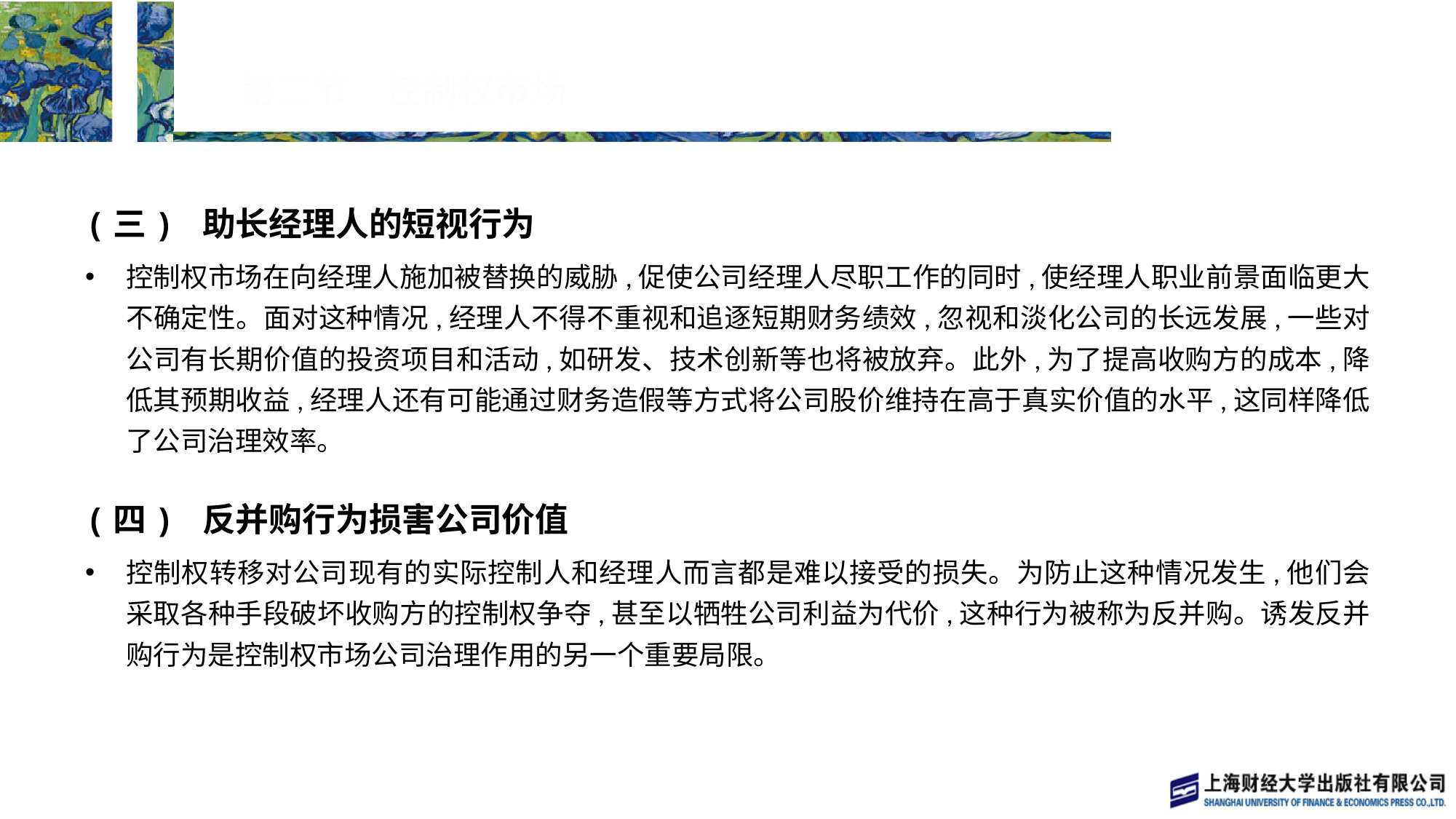

# 第二节　控制权市场
(三) 助长经理人的短视行为
控制权市场在向经理人施加被替换的威胁,促使公司经理人尽职工作的同时,使经理人职业前景面临更大不确定性。面对这种情况,经理人不得不重视和追逐短期财务绩效,忽视和淡化公司的长远发展,一些对公司有长期价值的投资项目和活动,如研发、技术创新等也将被放弃。此外,为了提高收购方的成本,降低其预期收益,经理人还有可能通过财务造假等方式将公司股价维持在高于真实价值的水平,这同样降低了公司治理效率。
(四) 反并购行为损害公司价值
控制权转移对公司现有的实际控制人和经理人而言都是难以接受的损失。为防止这种情况发生,他们会采取各种手段破坏收购方的控制权争夺,甚至以牺牲公司利益为代价,这种行为被称为反并购。诱发反并购行为是控制权市场公司治理作用的另一个重要局限。